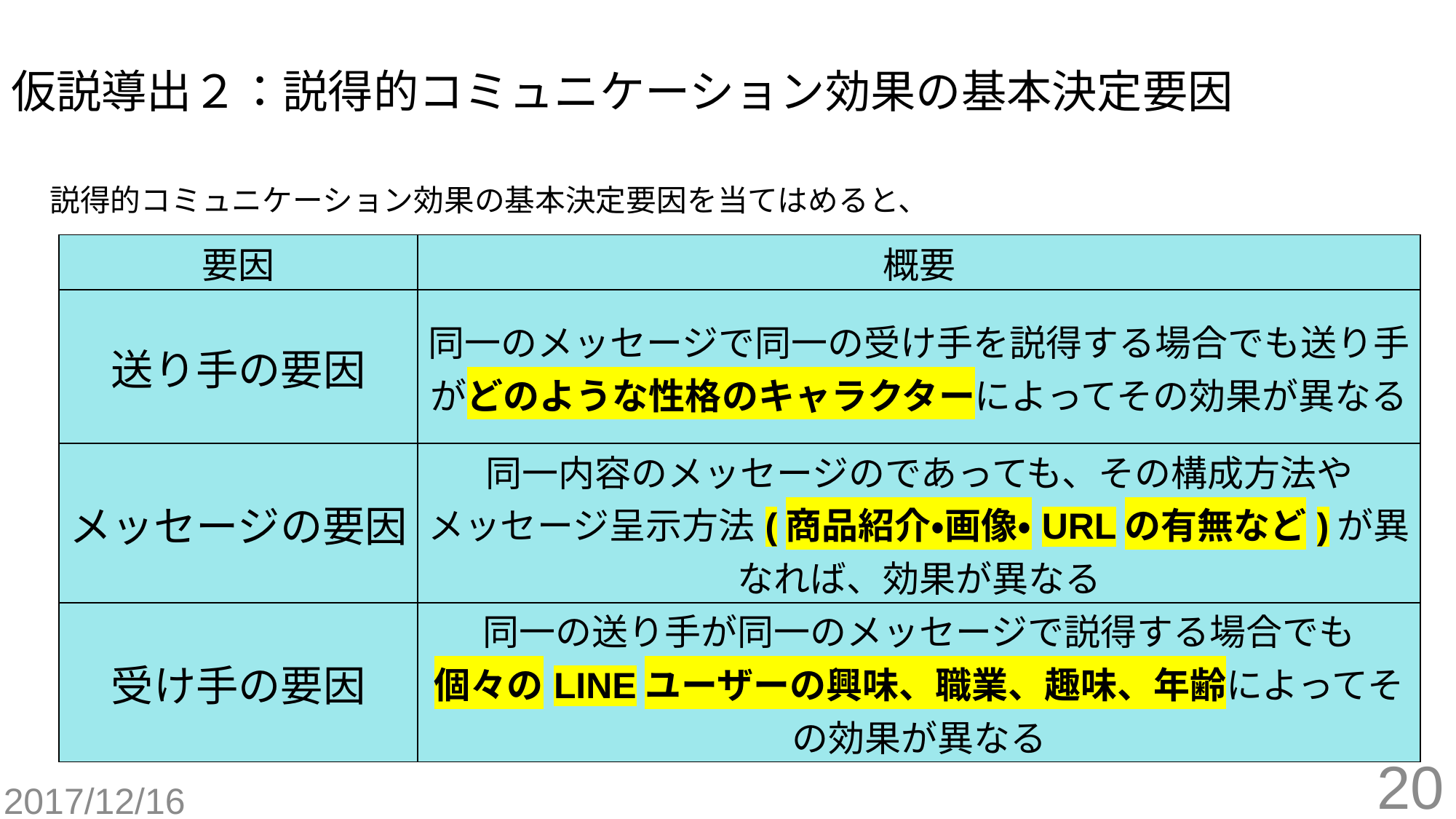

# 仮説導出２：説得的コミュニケーション効果の基本決定要因
説得的コミュニケーション効果の基本決定要因を当てはめると、
| 要因 | 概要 |
| --- | --- |
| 送り手の要因 | 同一のメッセージで同一の受け手を説得する場合でも送り手がどのような性格のキャラクターによってその効果が異なる |
| メッセージの要因 | 同一内容のメッセージのであっても、その構成方法や メッセージ呈示方法(商品紹介・画像・URLの有無など)が異なれば、効果が異なる |
| 受け手の要因 | 同一の送り手が同一のメッセージで説得する場合でも 個々のLINEユーザーの興味、職業、趣味、年齢によってその効果が異なる |
20
2017/12/16